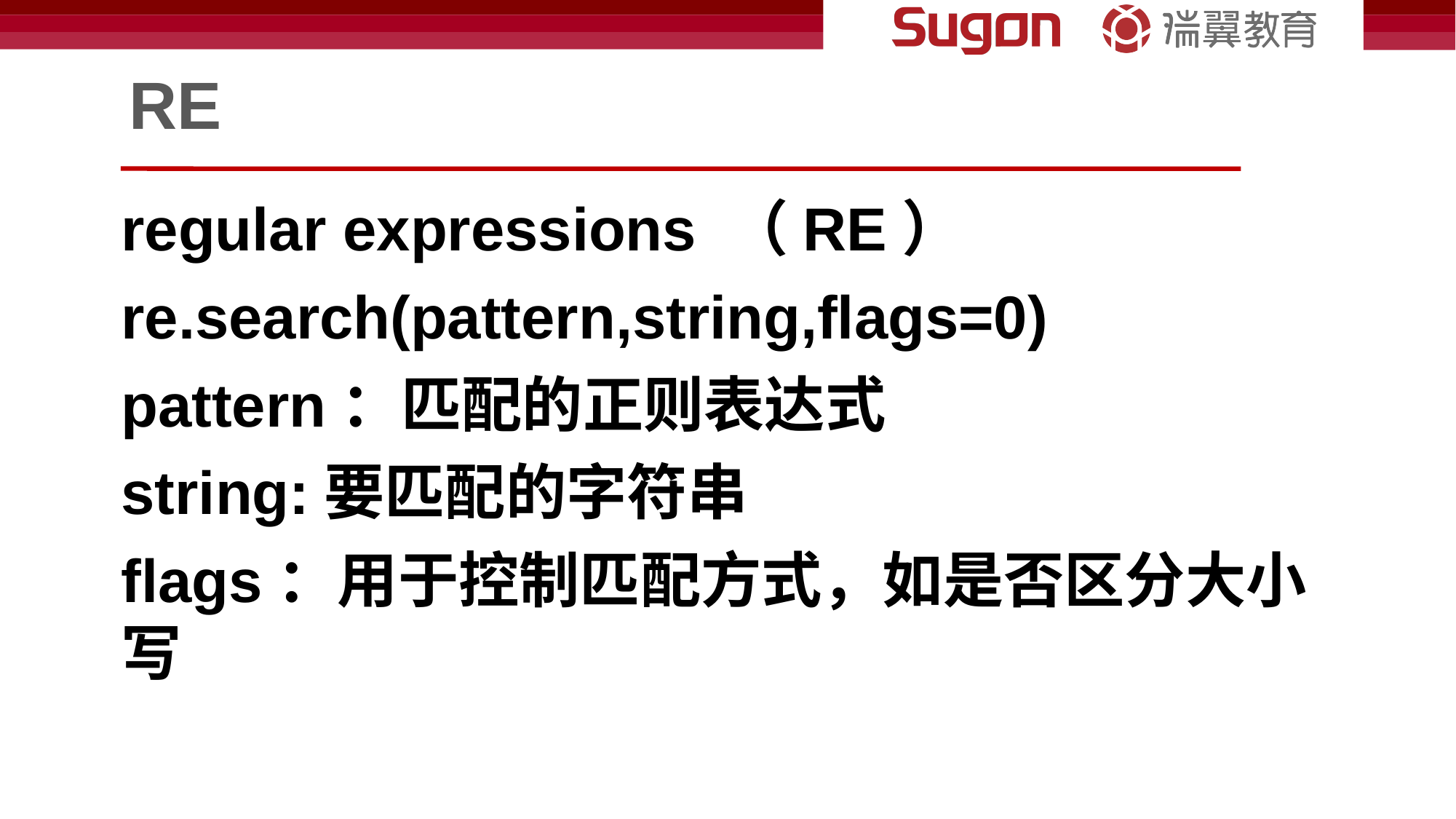

# RE
regular expressions （RE）
re.search(pattern,string,flags=0)
pattern：匹配的正则表达式
string:要匹配的字符串
flags：用于控制匹配方式，如是否区分大小写